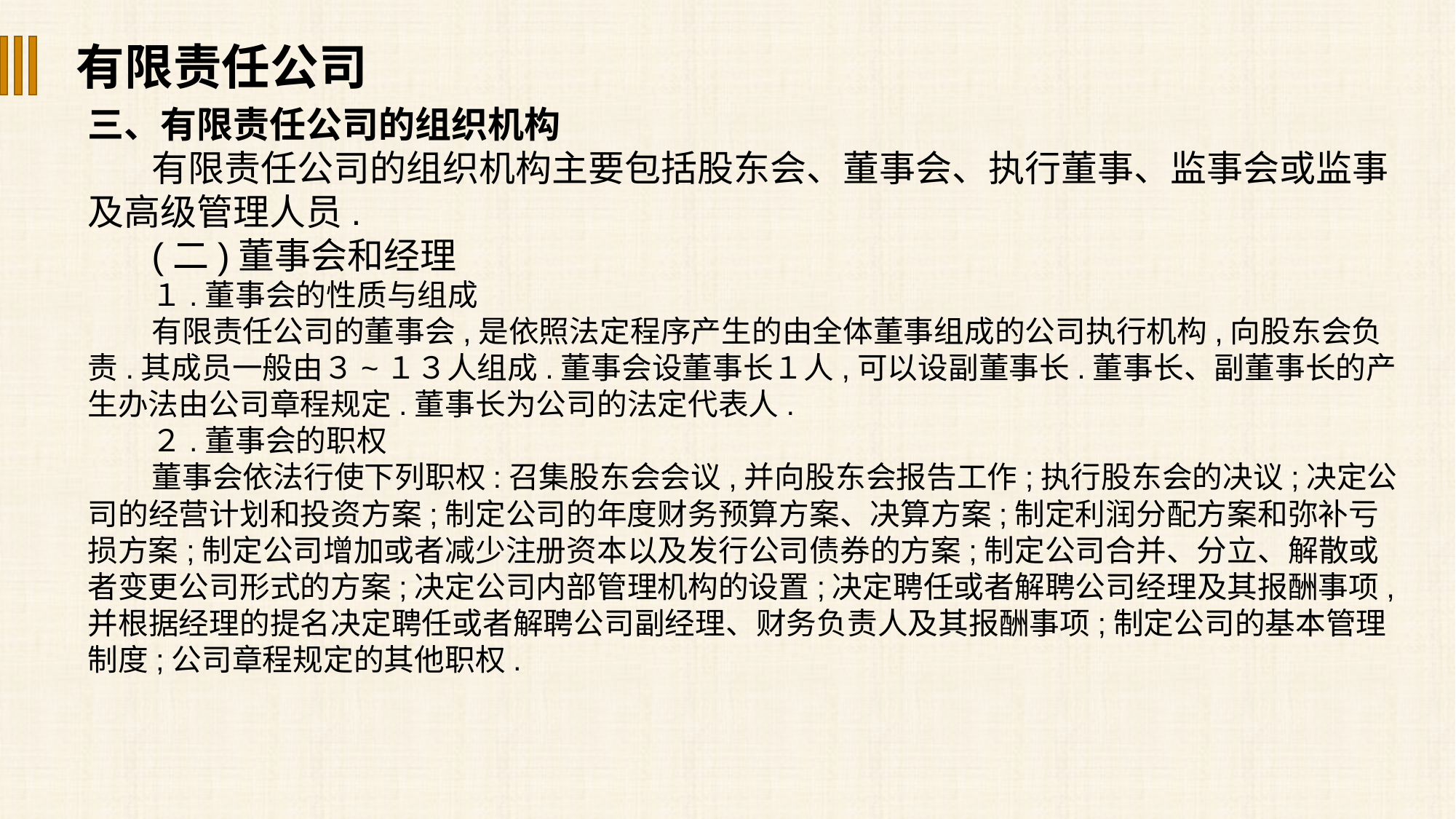

有限责任公司

三、有限责任公司的组织机构
有限责任公司的组织机构主要包括股东会、董事会、执行董事、监事会或监事及高级管理人员.
(二)董事会和经理
１.董事会的性质与组成
有限责任公司的董事会,是依照法定程序产生的由全体董事组成的公司执行机构,向股东会负责.其成员一般由３~１３人组成.董事会设董事长１人,可以设副董事长.董事长、副董事长的产生办法由公司章程规定.董事长为公司的法定代表人.
２.董事会的职权
董事会依法行使下列职权:召集股东会会议,并向股东会报告工作;执行股东会的决议;决定公司的经营计划和投资方案;制定公司的年度财务预算方案、决算方案;制定利润分配方案和弥补亏损方案;制定公司增加或者减少注册资本以及发行公司债券的方案;制定公司合并、分立、解散或者变更公司形式的方案;决定公司内部管理机构的设置;决定聘任或者解聘公司经理及其报酬事项,并根据经理的提名决定聘任或者解聘公司副经理、财务负责人及其报酬事项;制定公司的基本管理制度;公司章程规定的其他职权.